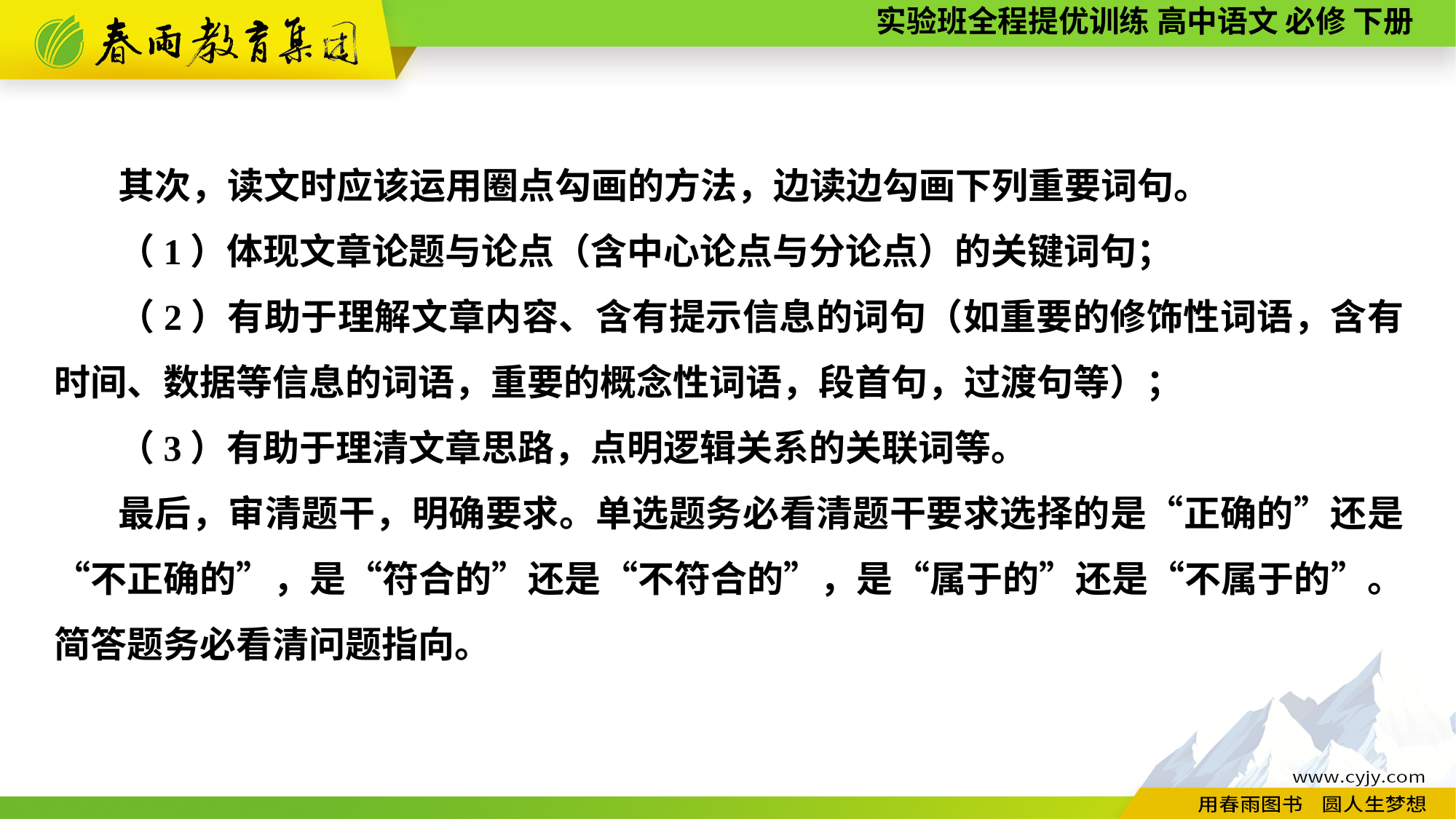

其次，读文时应该运用圈点勾画的方法，边读边勾画下列重要词句。
（1）体现文章论题与论点（含中心论点与分论点）的关键词句；
（2）有助于理解文章内容、含有提示信息的词句（如重要的修饰性词语，含有时间、数据等信息的词语，重要的概念性词语，段首句，过渡句等）；
（3）有助于理清文章思路，点明逻辑关系的关联词等。
最后，审清题干，明确要求。单选题务必看清题干要求选择的是“正确的”还是“不正确的”，是“符合的”还是“不符合的”，是“属于的”还是“不属于的”。简答题务必看清问题指向。